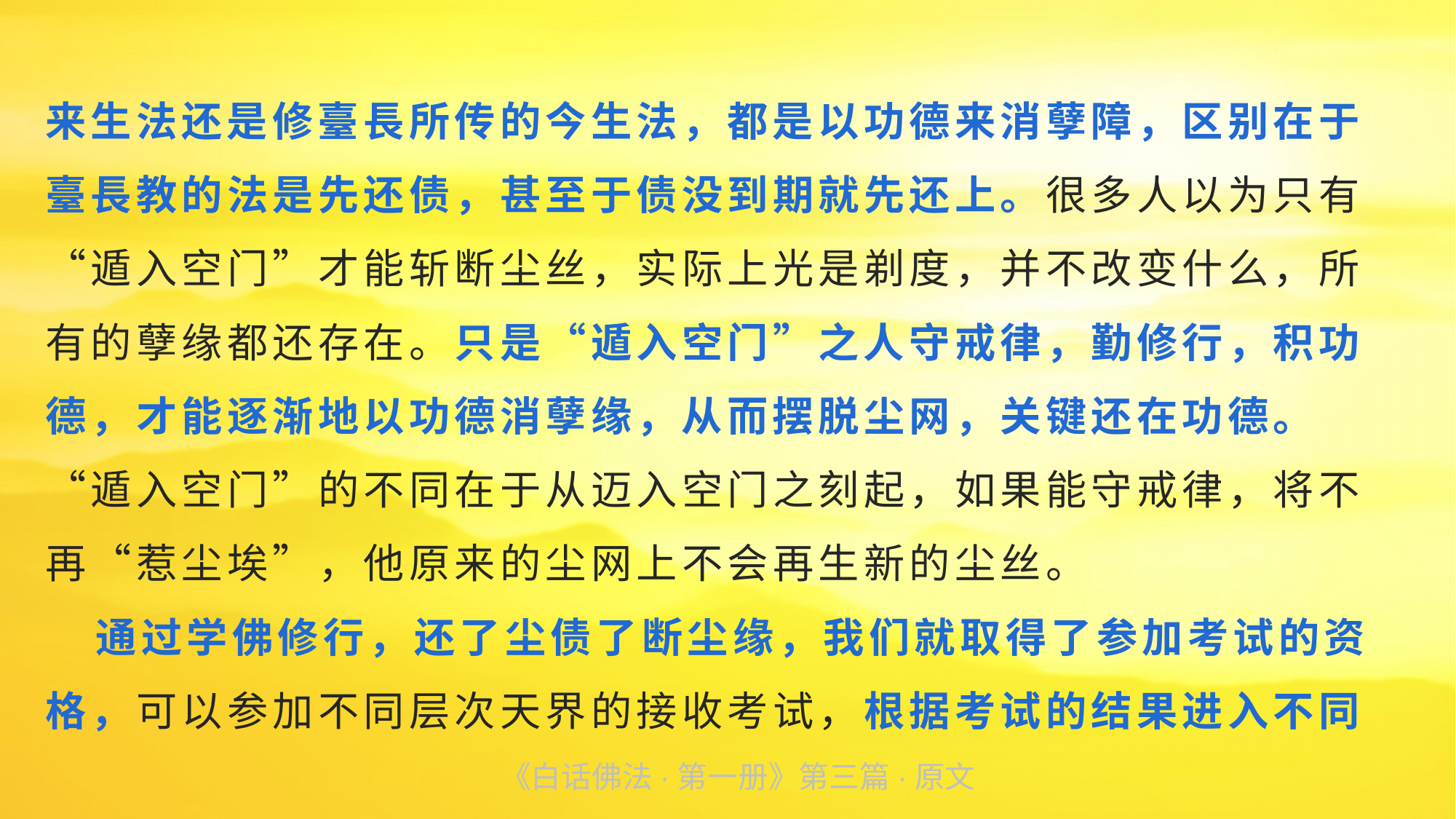

来生法还是修臺長所传的今生法，都是以功德来消孽障，区别在于臺長教的法是先还债，甚至于债没到期就先还上。很多人以为只有“遁入空门”才能斩断尘丝，实际上光是剃度，并不改变什么，所有的孽缘都还存在。只是“遁入空门”之人守戒律，勤修行，积功德，才能逐渐地以功德消孽缘，从而摆脱尘网，关键还在功德。“遁入空门”的不同在于从迈入空门之刻起，如果能守戒律，将不再“惹尘埃”，他原来的尘网上不会再生新的尘丝。
   通过学佛修行，还了尘债了断尘缘，我们就取得了参加考试的资格，可以参加不同层次天界的接收考试，根据考试的结果进入不同
  《白话佛法·第一册》第三篇·原文